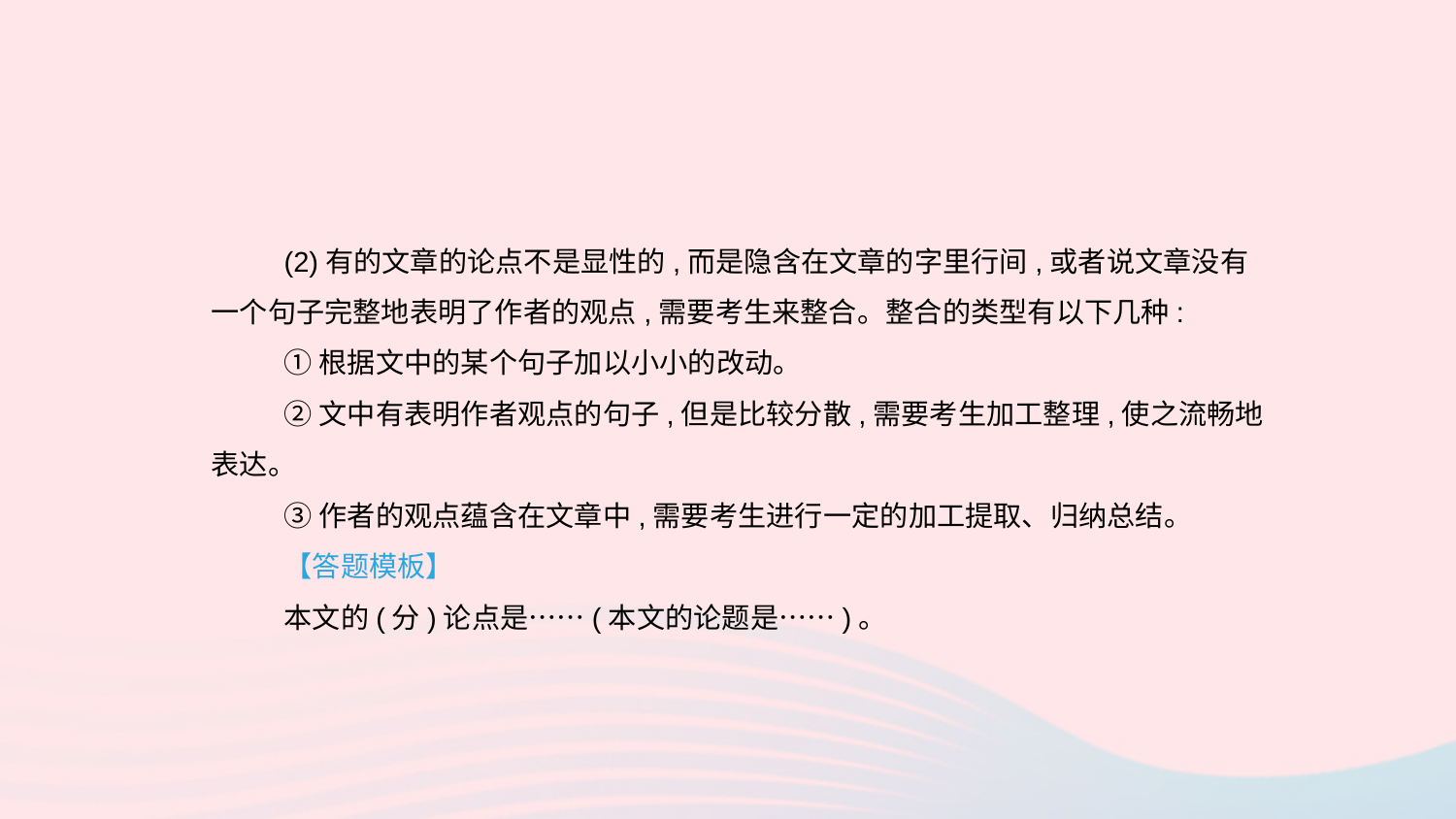

(2)有的文章的论点不是显性的,而是隐含在文章的字里行间,或者说文章没有一个句子完整地表明了作者的观点,需要考生来整合。整合的类型有以下几种:
①根据文中的某个句子加以小小的改动。
②文中有表明作者观点的句子,但是比较分散,需要考生加工整理,使之流畅地表达。
③作者的观点蕴含在文章中,需要考生进行一定的加工提取、归纳总结。
【答题模板】
本文的(分)论点是……(本文的论题是……)。